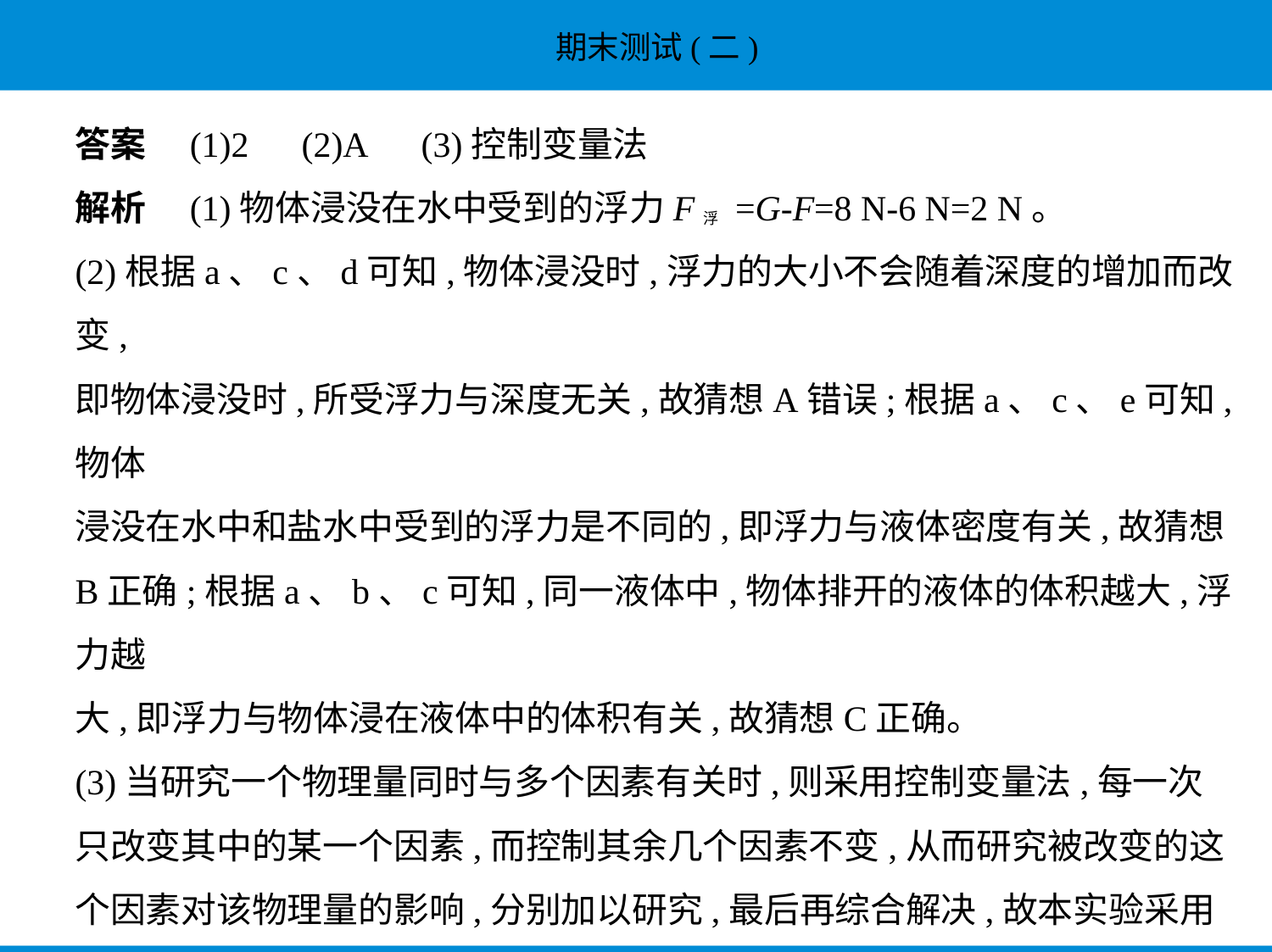

答案　(1)2　(2)A　(3)控制变量法
解析　(1)物体浸没在水中受到的浮力F浮 =G-F=8 N-6 N=2 N。
(2)根据a、c、d可知,物体浸没时,浮力的大小不会随着深度的增加而改变,
即物体浸没时,所受浮力与深度无关,故猜想A错误;根据a、c、e可知,物体
浸没在水中和盐水中受到的浮力是不同的,即浮力与液体密度有关,故猜想
B正确;根据a、b、c可知,同一液体中,物体排开的液体的体积越大,浮力越
大,即浮力与物体浸在液体中的体积有关,故猜想C正确。
(3)当研究一个物理量同时与多个因素有关时,则采用控制变量法,每一次
只改变其中的某一个因素,而控制其余几个因素不变,从而研究被改变的这
个因素对该物理量的影响,分别加以研究,最后再综合解决,故本实验采用
了控制变量法。